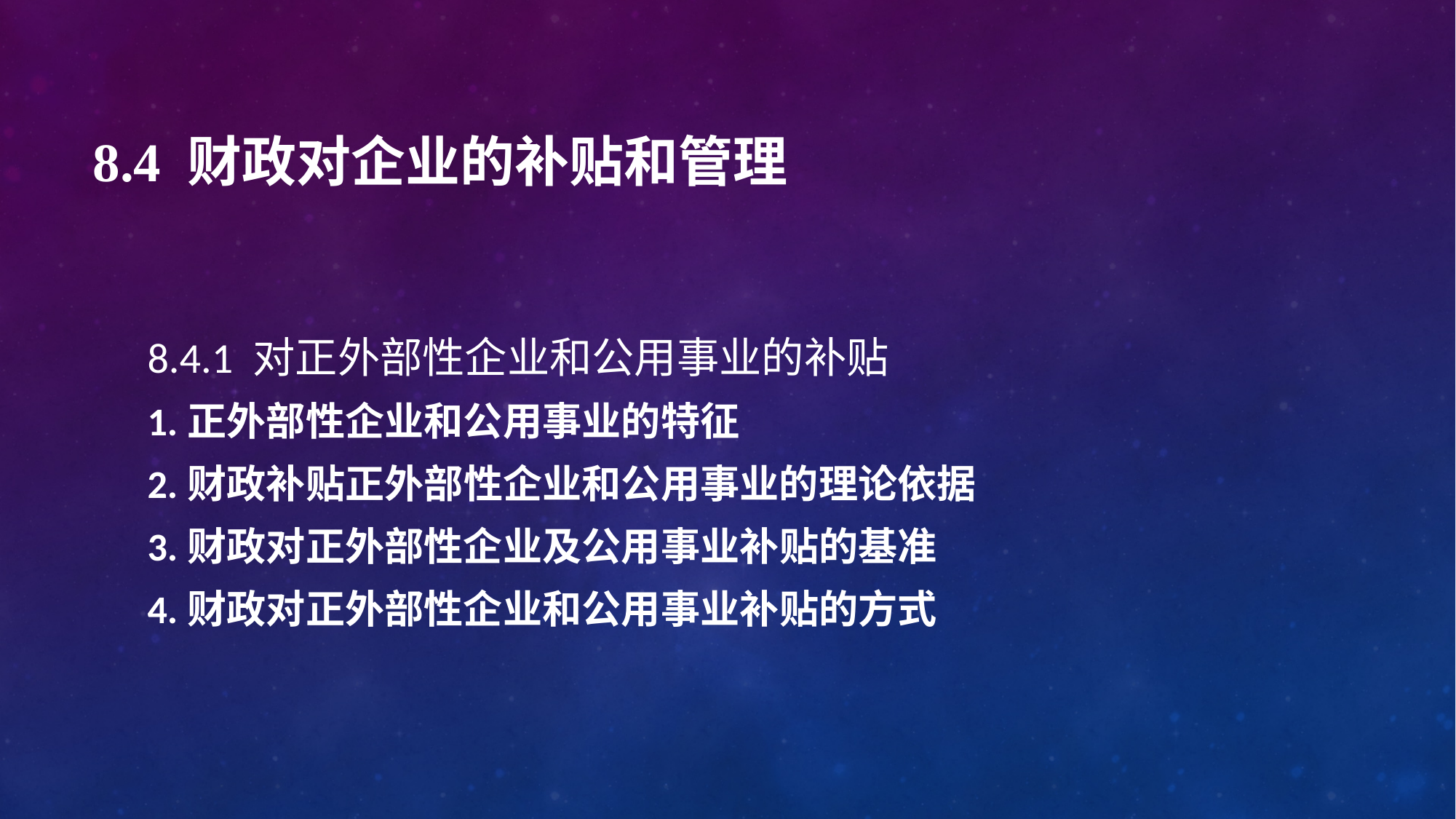

# 8.4 财政对企业的补贴和管理
8.4.1 对正外部性企业和公用事业的补贴
1.正外部性企业和公用事业的特征
2.财政补贴正外部性企业和公用事业的理论依据
3.财政对正外部性企业及公用事业补贴的基准
4.财政对正外部性企业和公用事业补贴的方式